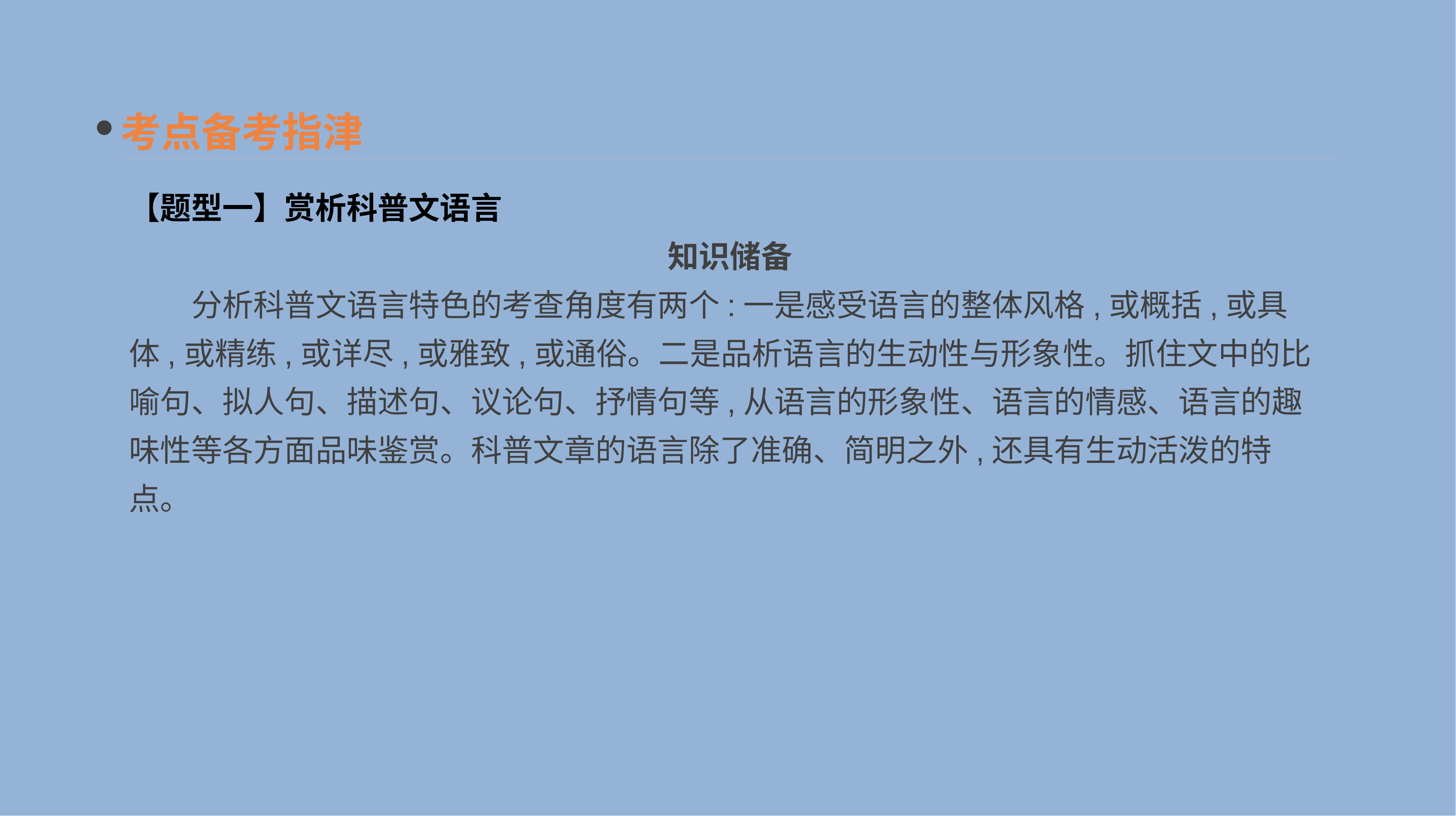

考点备考指津

【题型一】赏析科普文语言
知识储备
　　分析科普文语言特色的考查角度有两个:一是感受语言的整体风格,或概括,或具体,或精练,或详尽,或雅致,或通俗。二是品析语言的生动性与形象性。抓住文中的比喻句、拟人句、描述句、议论句、抒情句等,从语言的形象性、语言的情感、语言的趣味性等各方面品味鉴赏。科普文章的语言除了准确、简明之外,还具有生动活泼的特点。